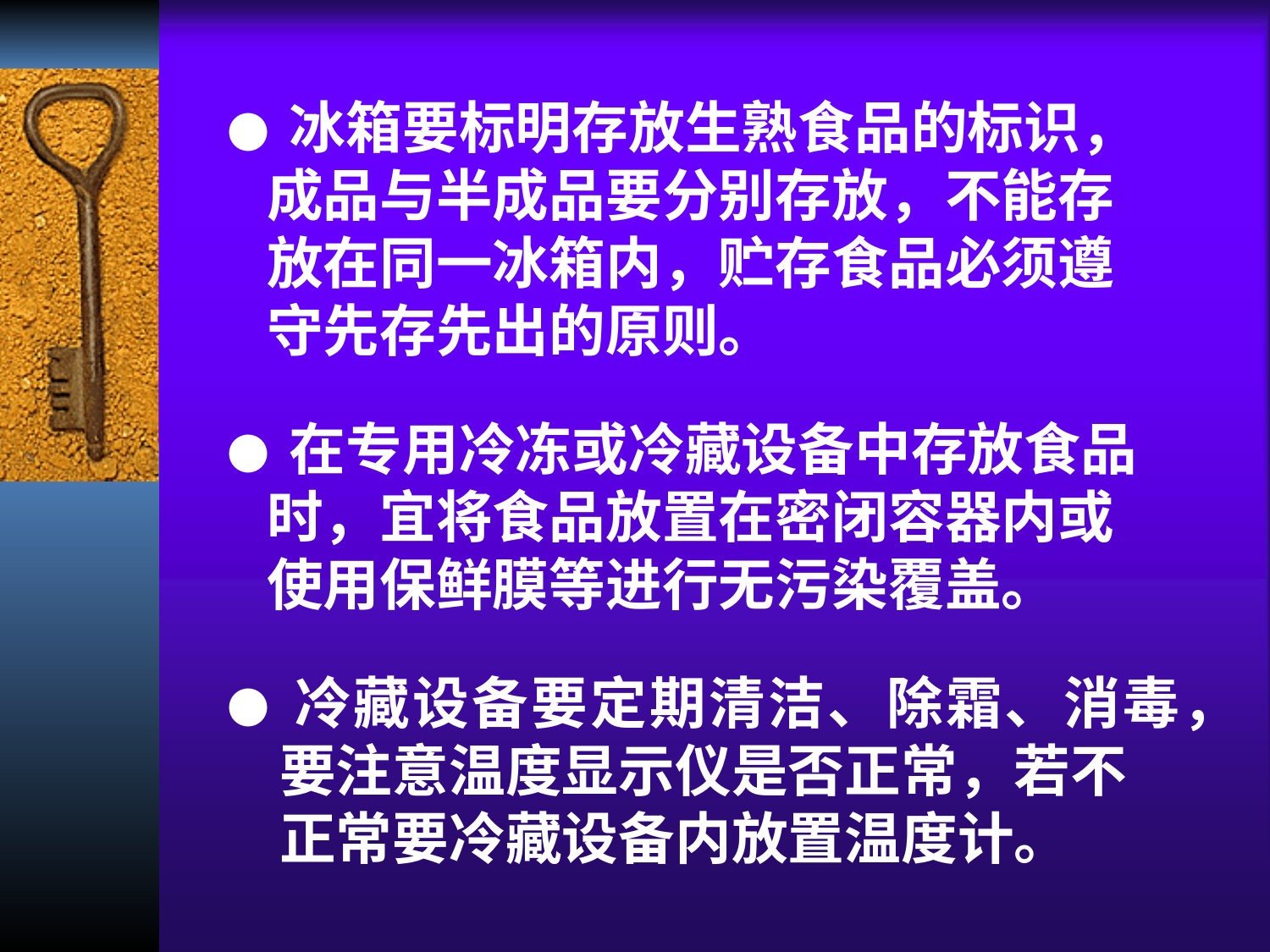

● 冰箱要标明存放生熟食品的标识，
  成品与半成品要分别存放，不能存
  放在同一冰箱内，贮存食品必须遵
  守先存先出的原则。

● 在专用冷冻或冷藏设备中存放食品
  时，宜将食品放置在密闭容器内或
  使用保鲜膜等进行无污染覆盖。

● 冷藏设备要定期清洁、除霜、消毒，
   要注意温度显示仪是否正常，若不
   正常要冷藏设备内放置温度计。